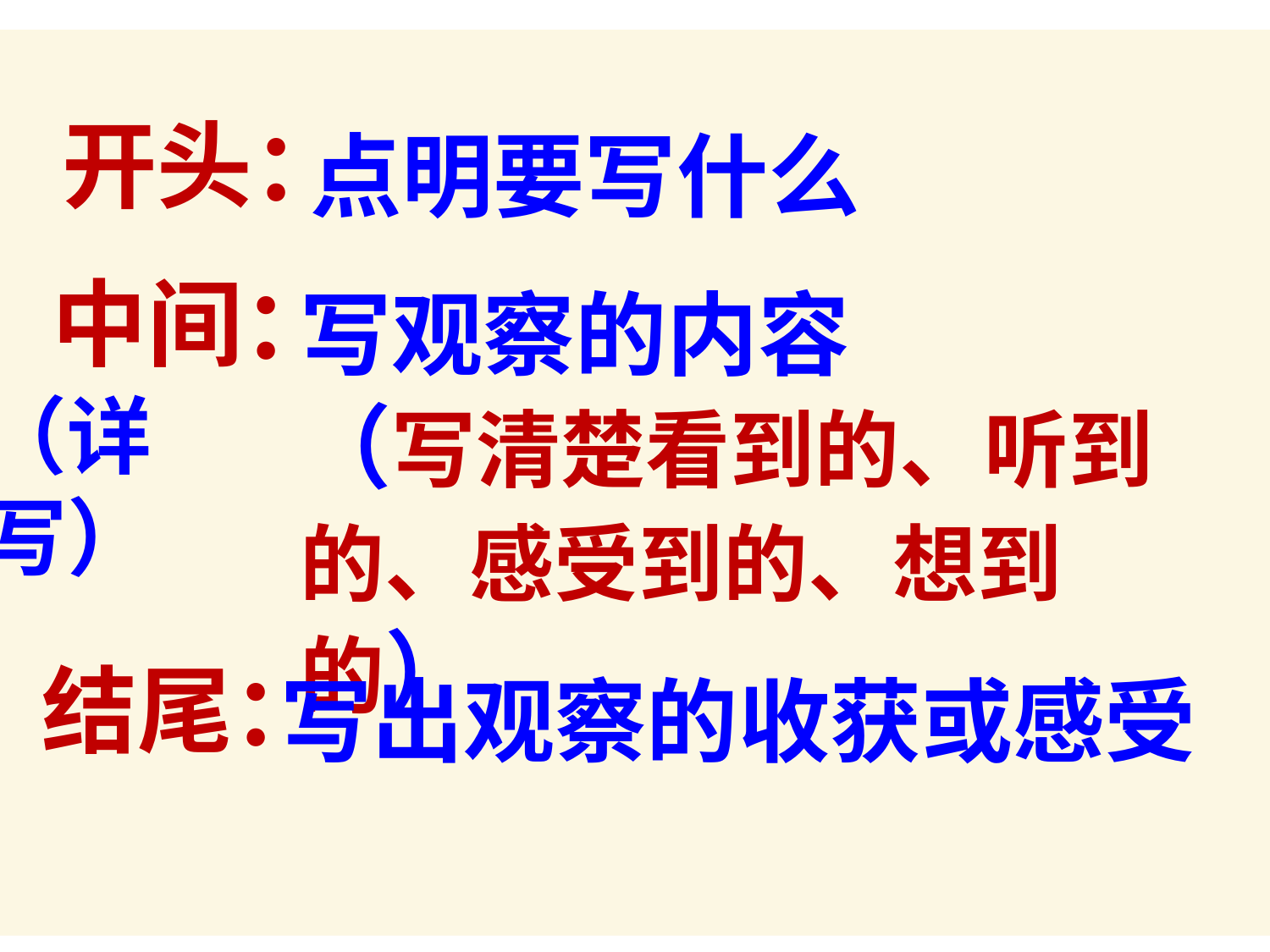

#
开头：
点明要写什么
中间：
写观察的内容
（写清楚看到的、听到的、感受到的、想到的）

（详写）
结尾：
写出观察的收获或感受